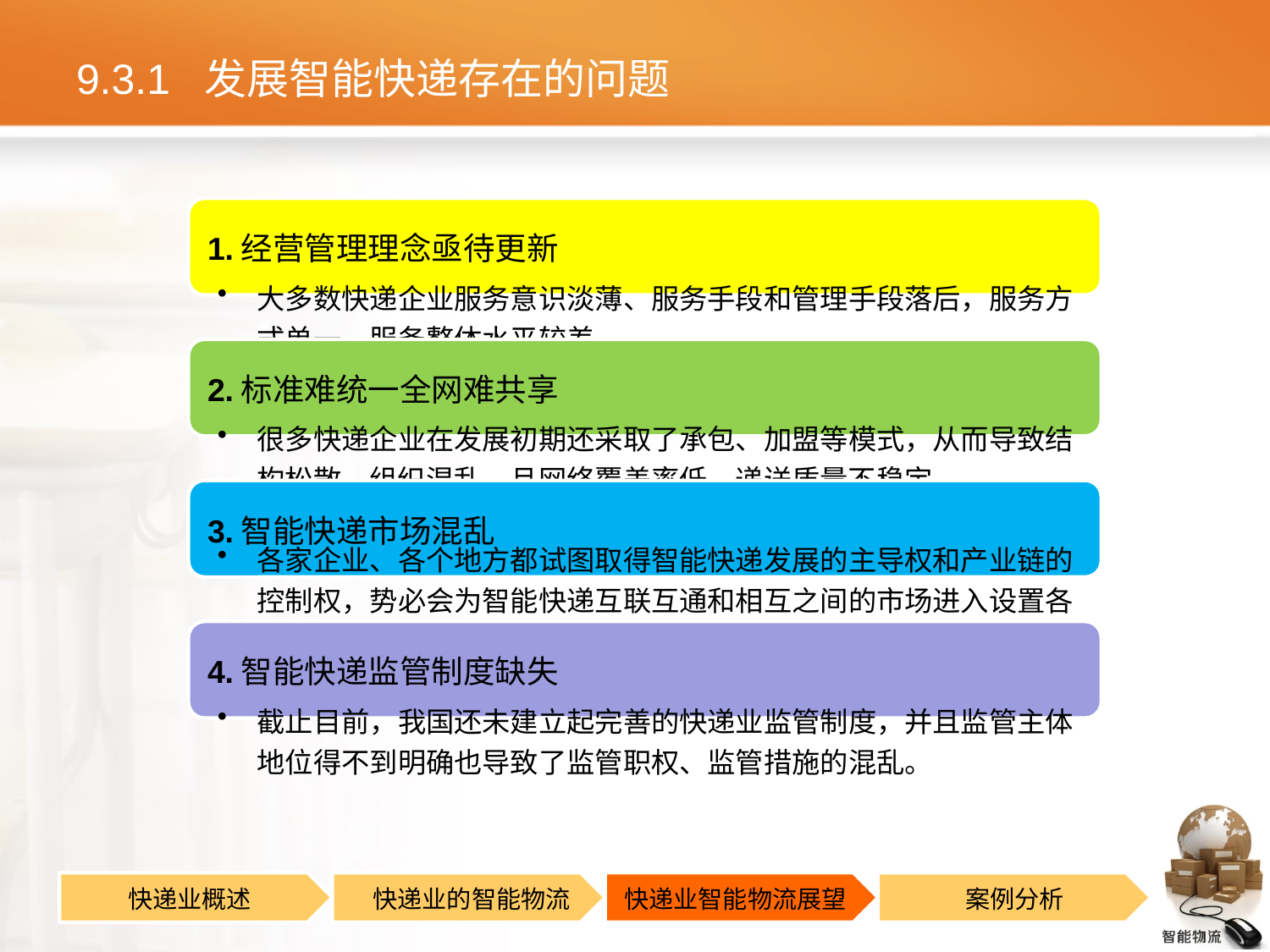

# 9.3.1  发展智能快递存在的问题
1.经营管理理念亟待更新
大多数快递企业服务意识淡薄、服务手段和管理手段落后，服务方式单一，服务整体水平较差。
2.标准难统一全网难共享
很多快递企业在发展初期还采取了承包、加盟等模式，从而导致结构松散，组织混乱。且网络覆盖率低、递送质量不稳定。
3.智能快递市场混乱
4.智能快递监管制度缺失
各家企业、各个地方都试图取得智能快递发展的主导权和产业链的控制权，势必会为智能快递互联互通和相互之间的市场进入设置各种人为障碍，不利于智能快递的发展壮大。
截止目前，我国还未建立起完善的快递业监管制度，并且监管主体地位得不到明确也导致了监管职权、监管措施的混乱。